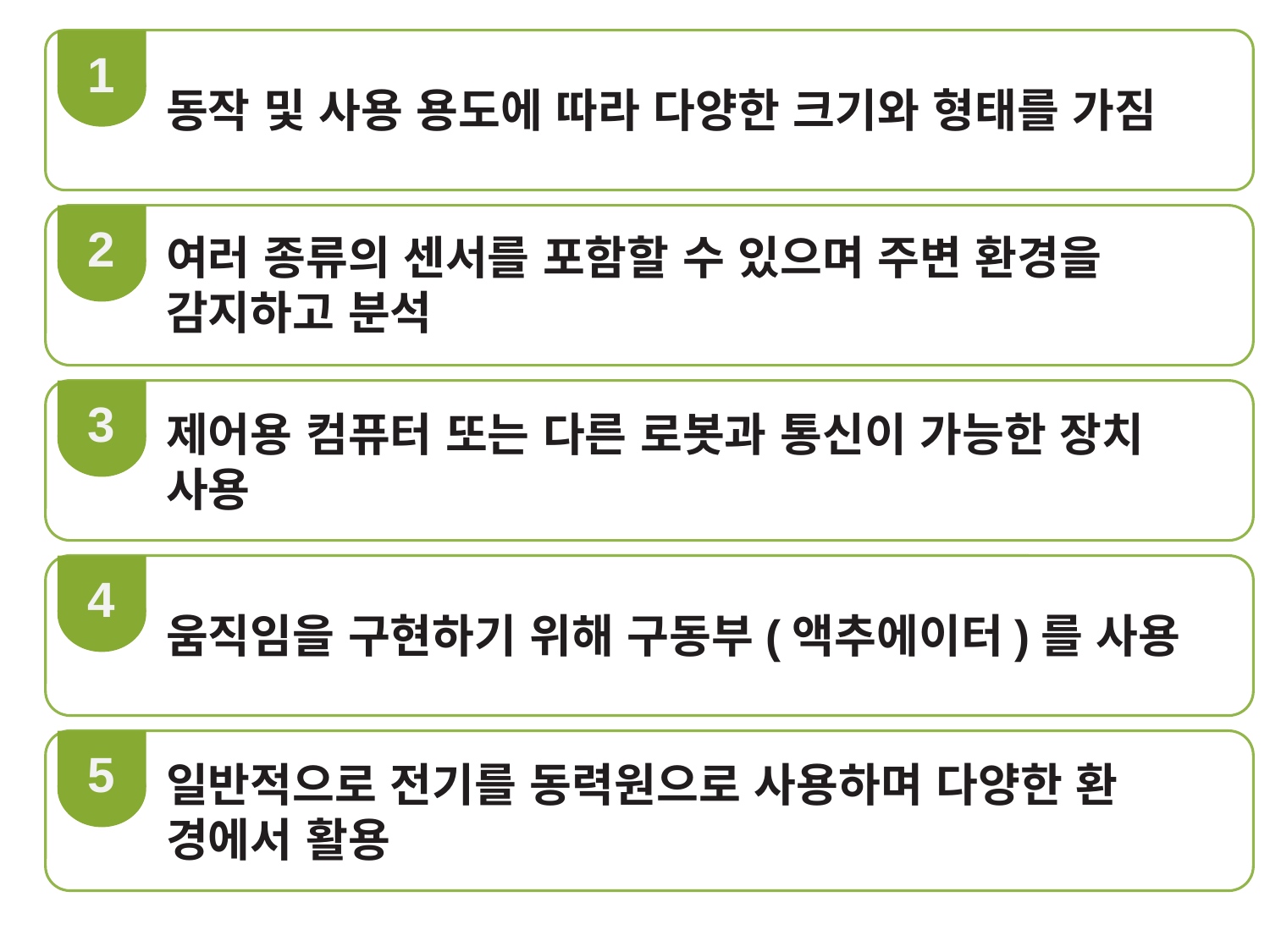

1
동작 및 사용 용도에 따라 다양한 크기와 형태를 가짐

2
여러 종류의 센서를 포함할 수 있으며 주변 환경을 감지하고 분석

3
제어용 컴퓨터 또는 다른 로봇과 통신이 가능한 장치 사용

4
움직임을 구현하기 위해 구동부(액추에이터)를 사용

5
일반적으로 전기를 동력원으로 사용하며 다양한 환
경에서 활용